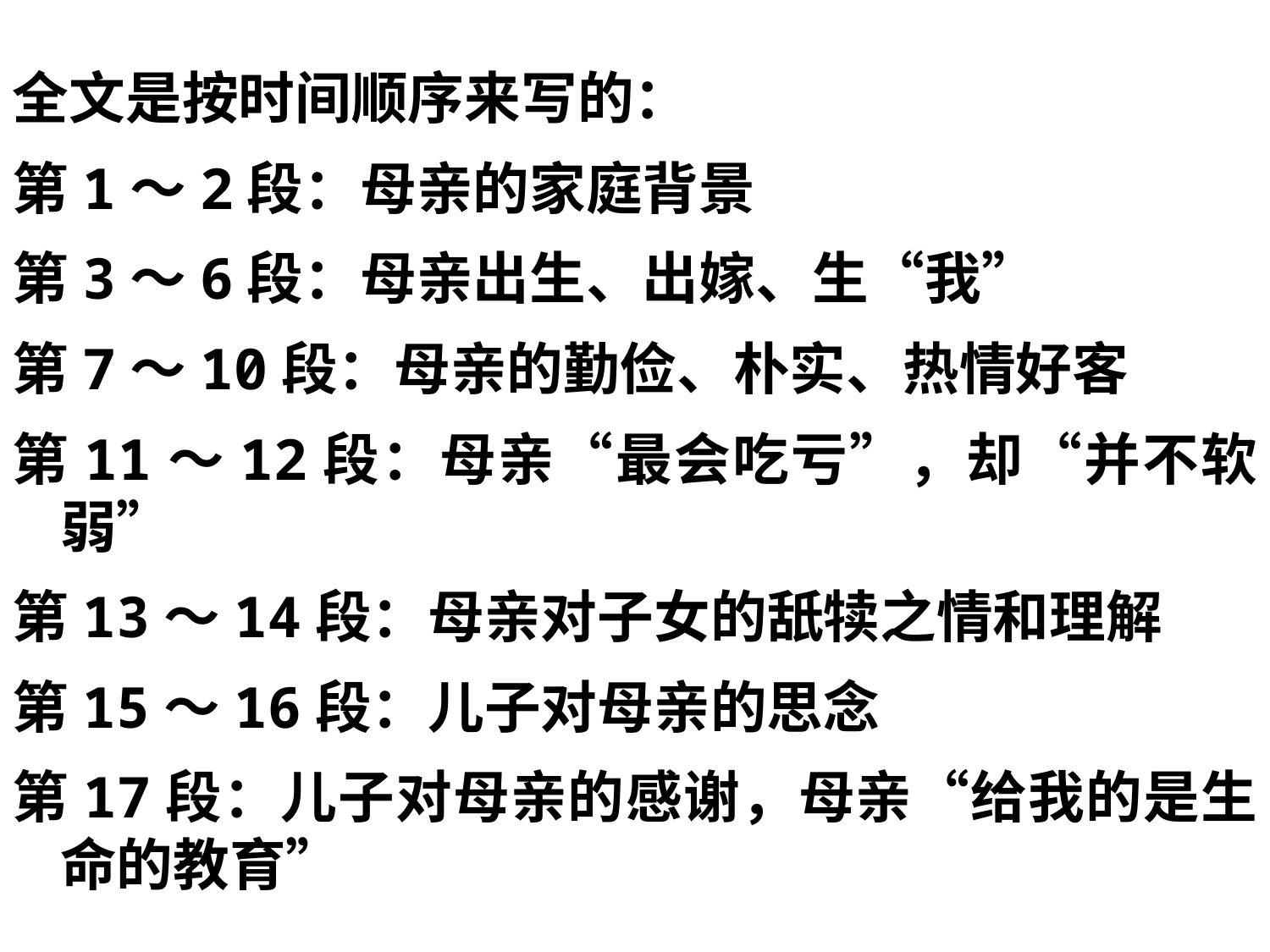

全文是按时间顺序来写的：
第1～2段：母亲的家庭背景
第3～6段：母亲出生、出嫁、生“我”
第7～10段：母亲的勤俭、朴实、热情好客
第11～12段：母亲“最会吃亏”，却“并不软弱”
第13～14段：母亲对子女的舐犊之情和理解
第15～16段：儿子对母亲的思念
第17段：儿子对母亲的感谢，母亲“给我的是生命的教育”